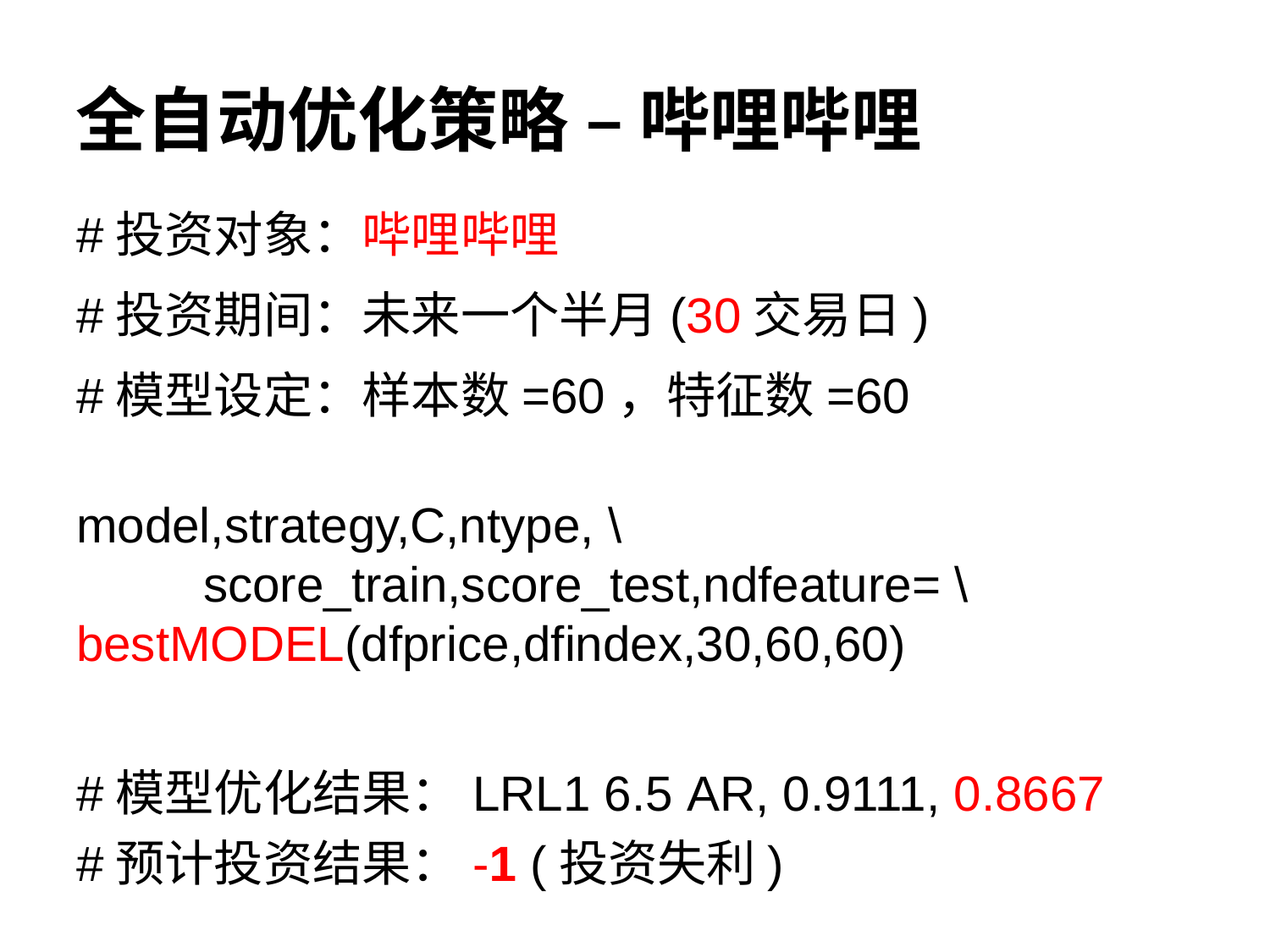

# 全自动优化策略 – 哔哩哔哩
#投资对象：哔哩哔哩
#投资期间：未来一个半月(30交易日)
#模型设定：样本数=60，特征数=60

model,strategy,C,ntype, \
	score_train,score_test,ndfeature= \        	bestMODEL(dfprice,dfindex,30,60,60)

#模型优化结果：LRL1 6.5 AR, 0.9111, 0.8667
#预计投资结果：-1 (投资失利)